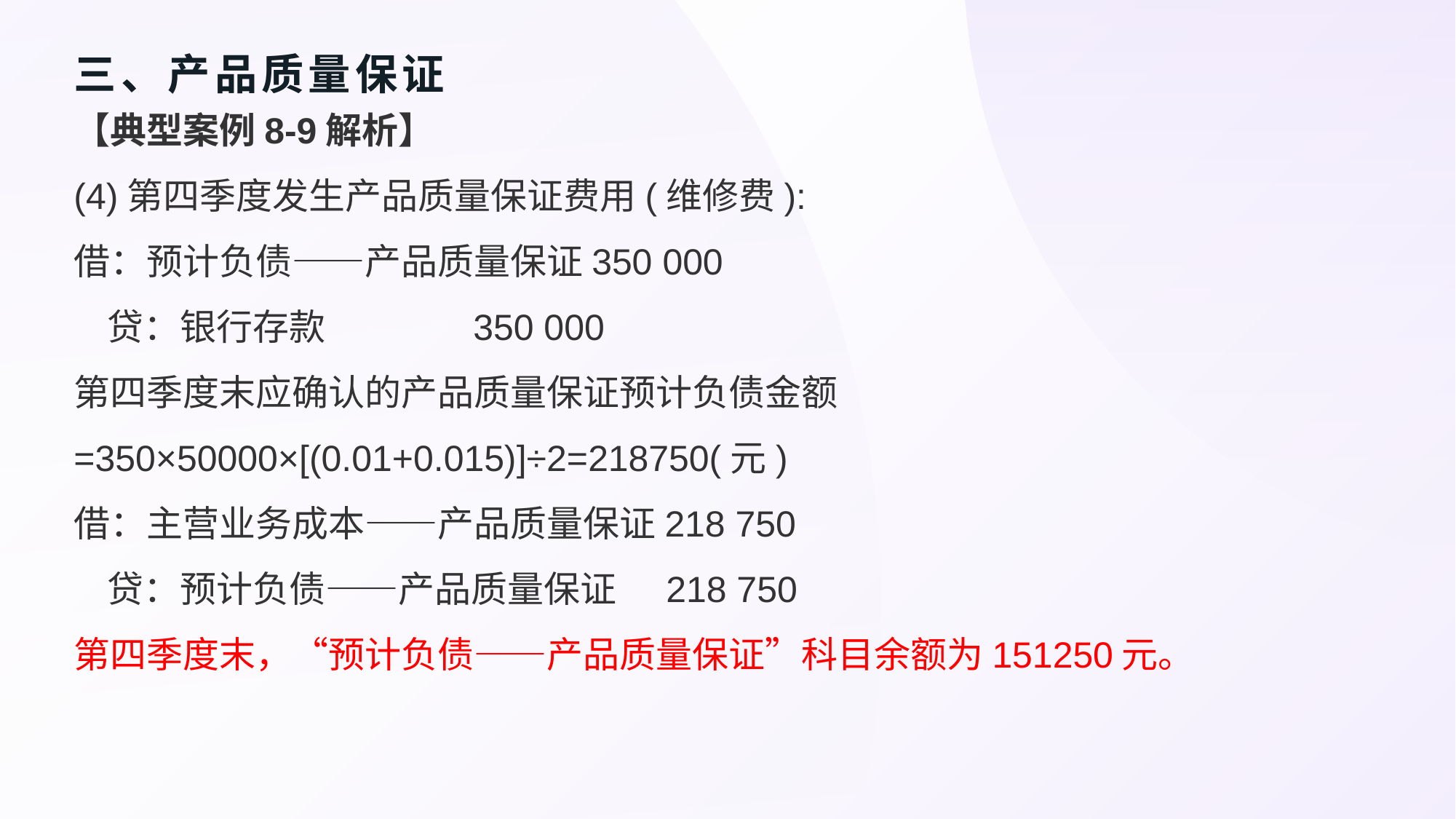

# 三、产品质量保证
【典型案例8-9解析】
(4)第四季度发生产品质量保证费用(维修费):
借：预计负债——产品质量保证350 000
   贷：银行存款                 350 000
第四季度末应确认的产品质量保证预计负债金额
=350×50000×[(0.01+0.015)]÷2=218750(元)
借：主营业务成本——产品质量保证218 750
   贷：预计负债——产品质量保证     218 750
第四季度末，“预计负债——产品质量保证”科目余额为151250元。